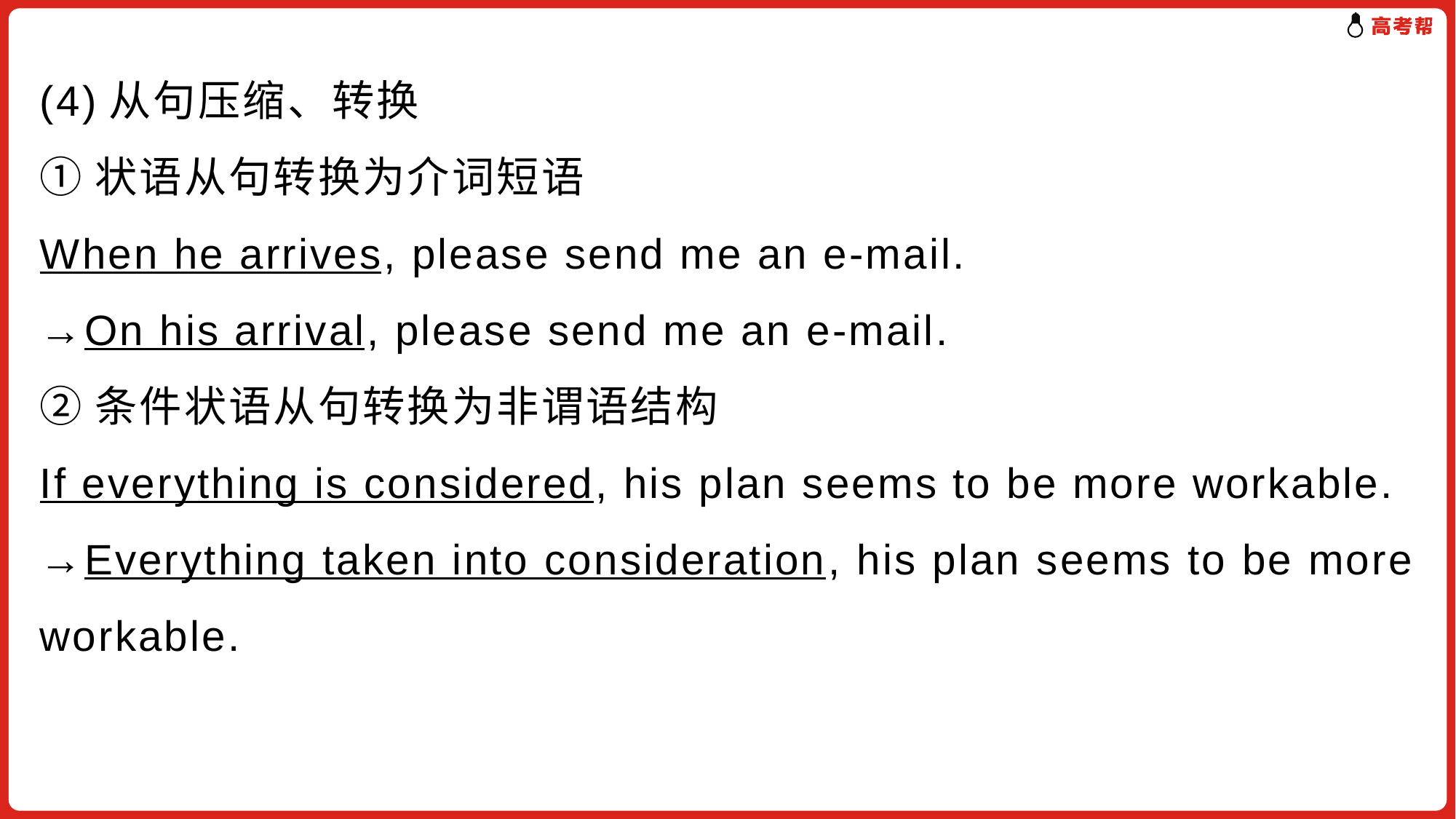

(4)从句压缩、转换
①状语从句转换为介词短语
When he arrives, please send me an e-mail.
→On his arrival, please send me an e-mail.
②条件状语从句转换为非谓语结构
If everything is considered, his plan seems to be more workable.
→Everything taken into consideration, his plan seems to be more workable.